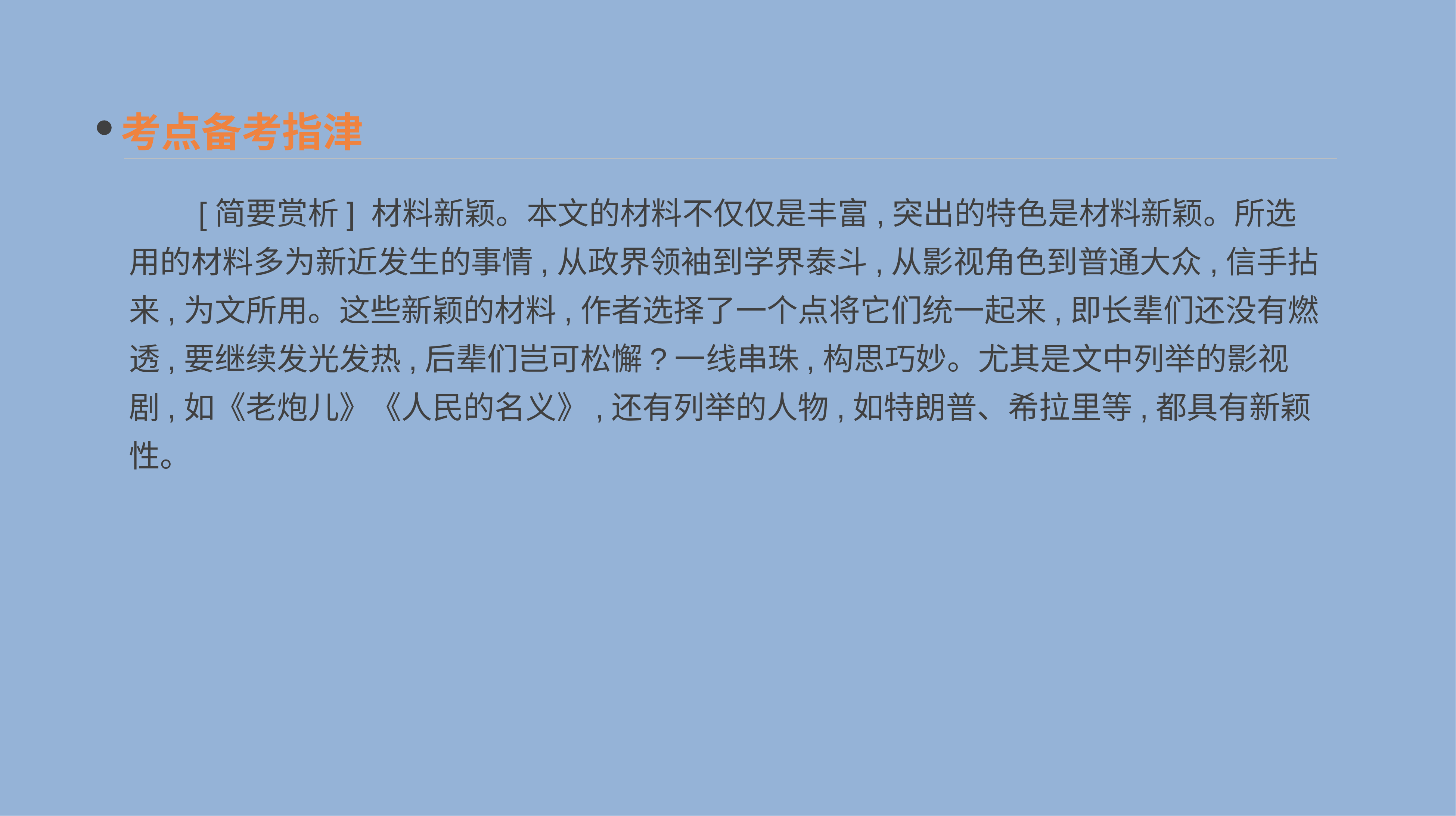

考点备考指津

　　[简要赏析] 材料新颖。本文的材料不仅仅是丰富,突出的特色是材料新颖。所选用的材料多为新近发生的事情,从政界领袖到学界泰斗,从影视角色到普通大众,信手拈来,为文所用。这些新颖的材料,作者选择了一个点将它们统一起来,即长辈们还没有燃透,要继续发光发热,后辈们岂可松懈?一线串珠,构思巧妙。尤其是文中列举的影视剧,如《老炮儿》《人民的名义》,还有列举的人物,如特朗普、希拉里等,都具有新颖性。